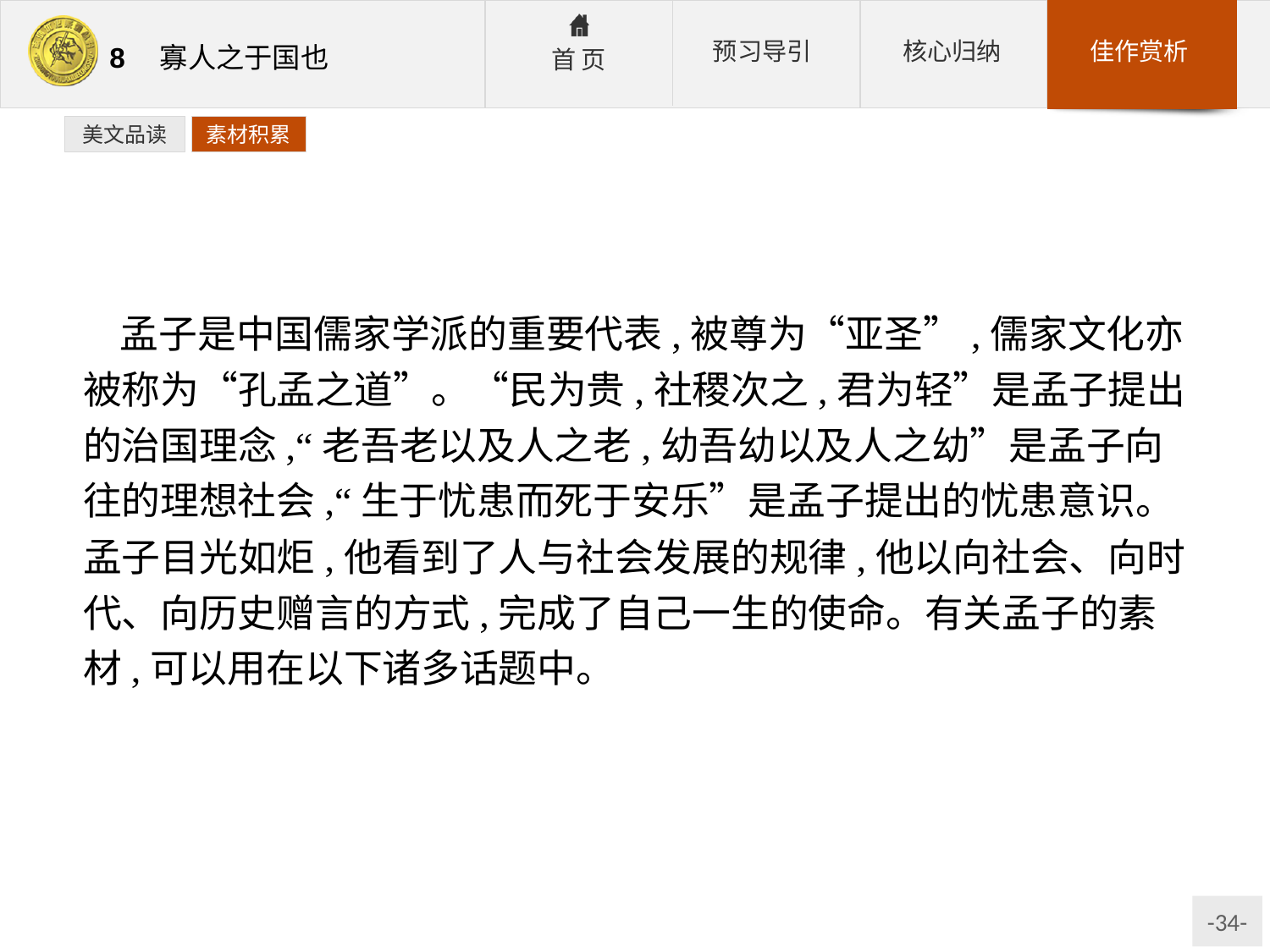

美文品读
素材积累
孟子是中国儒家学派的重要代表,被尊为“亚圣”,儒家文化亦被称为“孔孟之道”。“民为贵,社稷次之,君为轻”是孟子提出的治国理念,“老吾老以及人之老,幼吾幼以及人之幼”是孟子向往的理想社会,“生于忧患而死于安乐”是孟子提出的忧患意识。孟子目光如炬,他看到了人与社会发展的规律,他以向社会、向时代、向历史赠言的方式,完成了自己一生的使命。有关孟子的素材,可以用在以下诸多话题中。